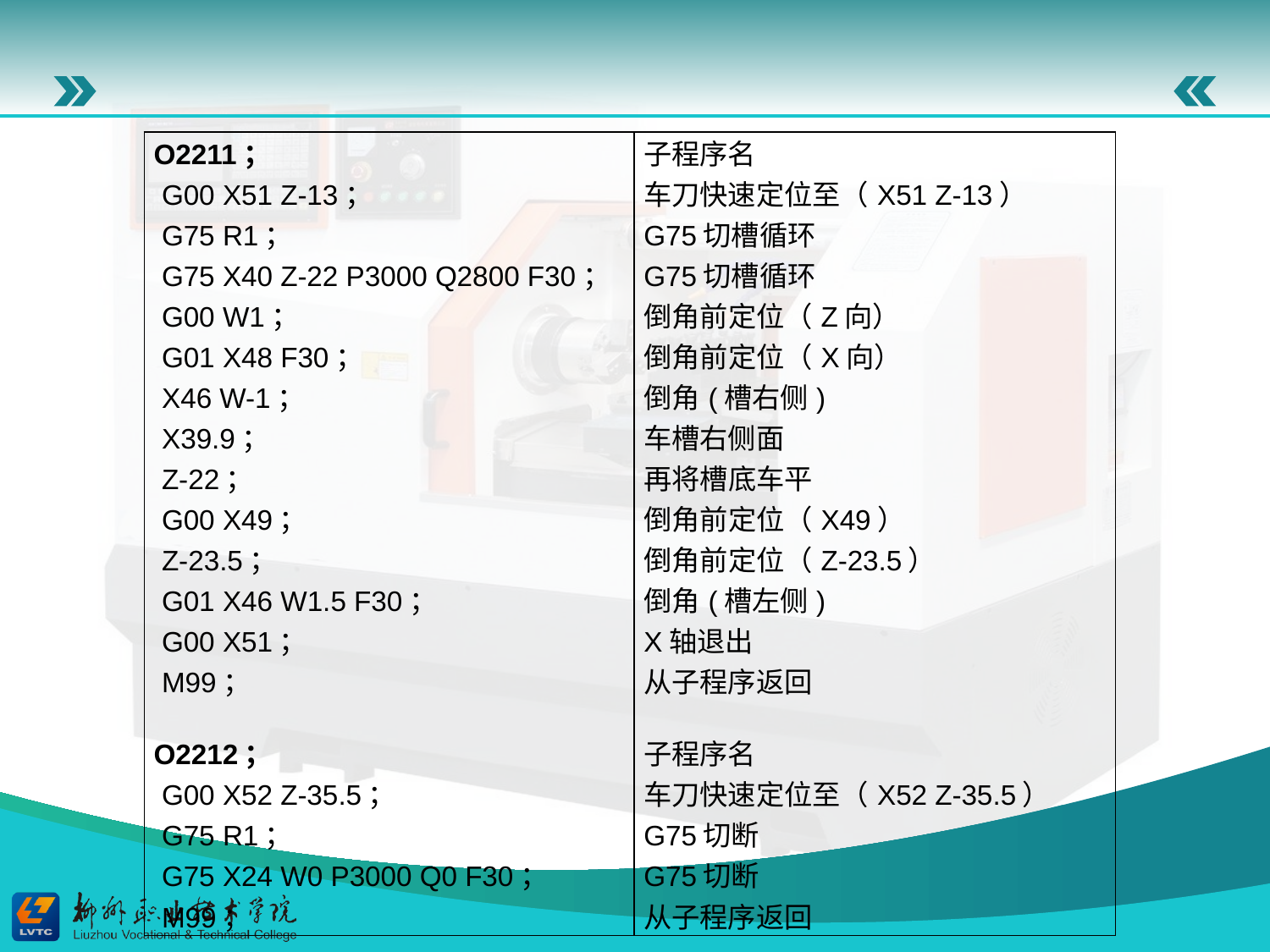

| O2211； G00 X51 Z-13； G75 R1； G75 X40 Z-22 P3000 Q2800 F30； G00 W1； G01 X48 F30； X46 W-1； X39.9； Z-22； G00 X49； Z-23.5； G01 X46 W1.5 F30； G00 X51； M99； O2212； G00 X52 Z-35.5； G75 R1； G75 X24 W0 P3000 Q0 F30； M99； | 子程序名 车刀快速定位至（X51 Z-13） G75切槽循环 G75切槽循环 倒角前定位（Z向） 倒角前定位（X向） 倒角(槽右侧) 车槽右侧面 再将槽底车平 倒角前定位（X49） 倒角前定位（Z-23.5） 倒角(槽左侧) X轴退出 从子程序返回 子程序名 车刀快速定位至（X52 Z-35.5） G75切断 G75切断 从子程序返回 |
| --- | --- |